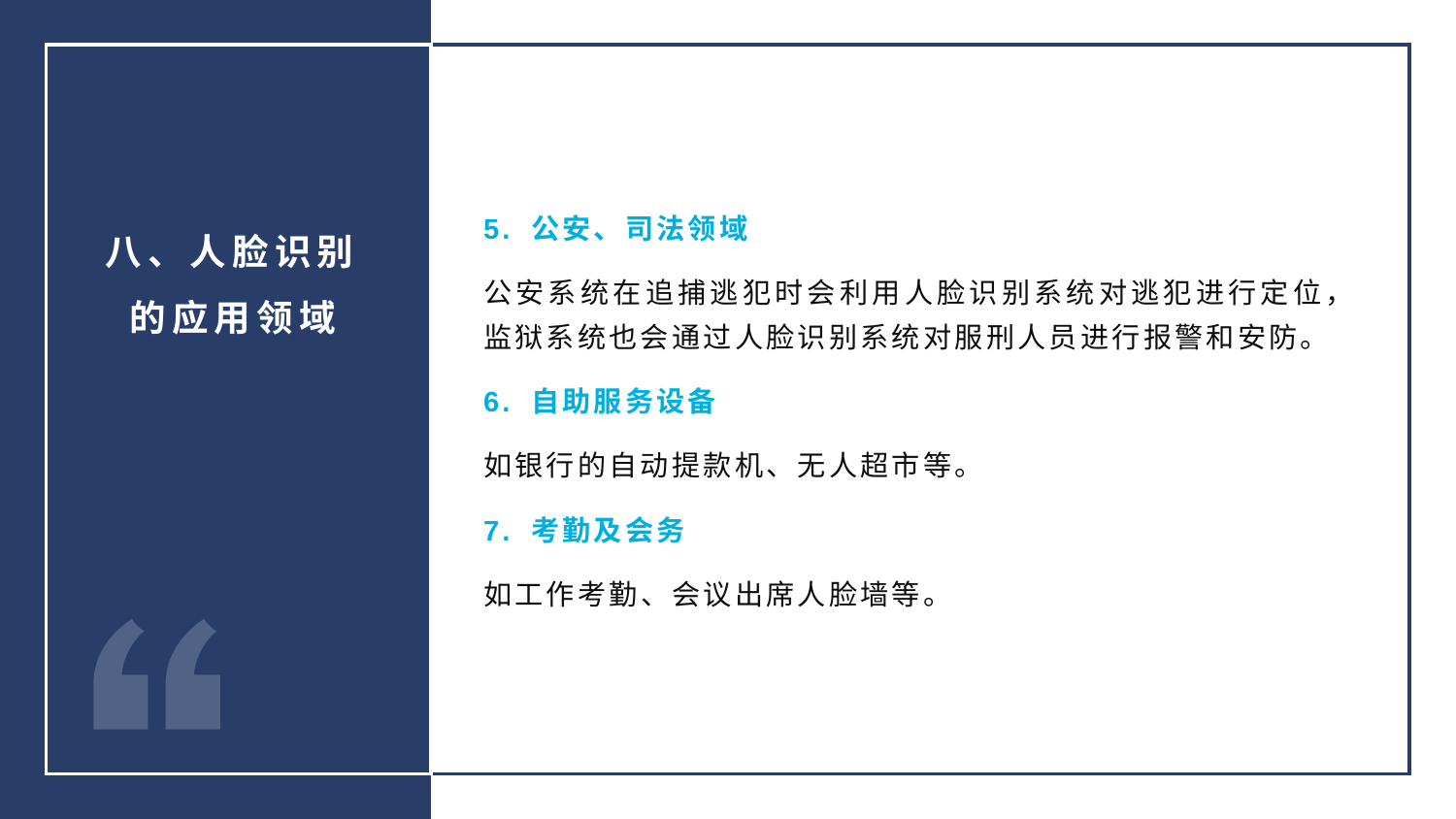

5. 公安、司法领域
公安系统在追捕逃犯时会利用人脸识别系统对逃犯进行定位，监狱系统也会通过人脸识别系统对服刑人员进行报警和安防。
6. 自助服务设备
如银行的自动提款机、无人超市等。
7. 考勤及会务
如工作考勤、会议出席人脸墙等。
八、人脸识别的应用领域